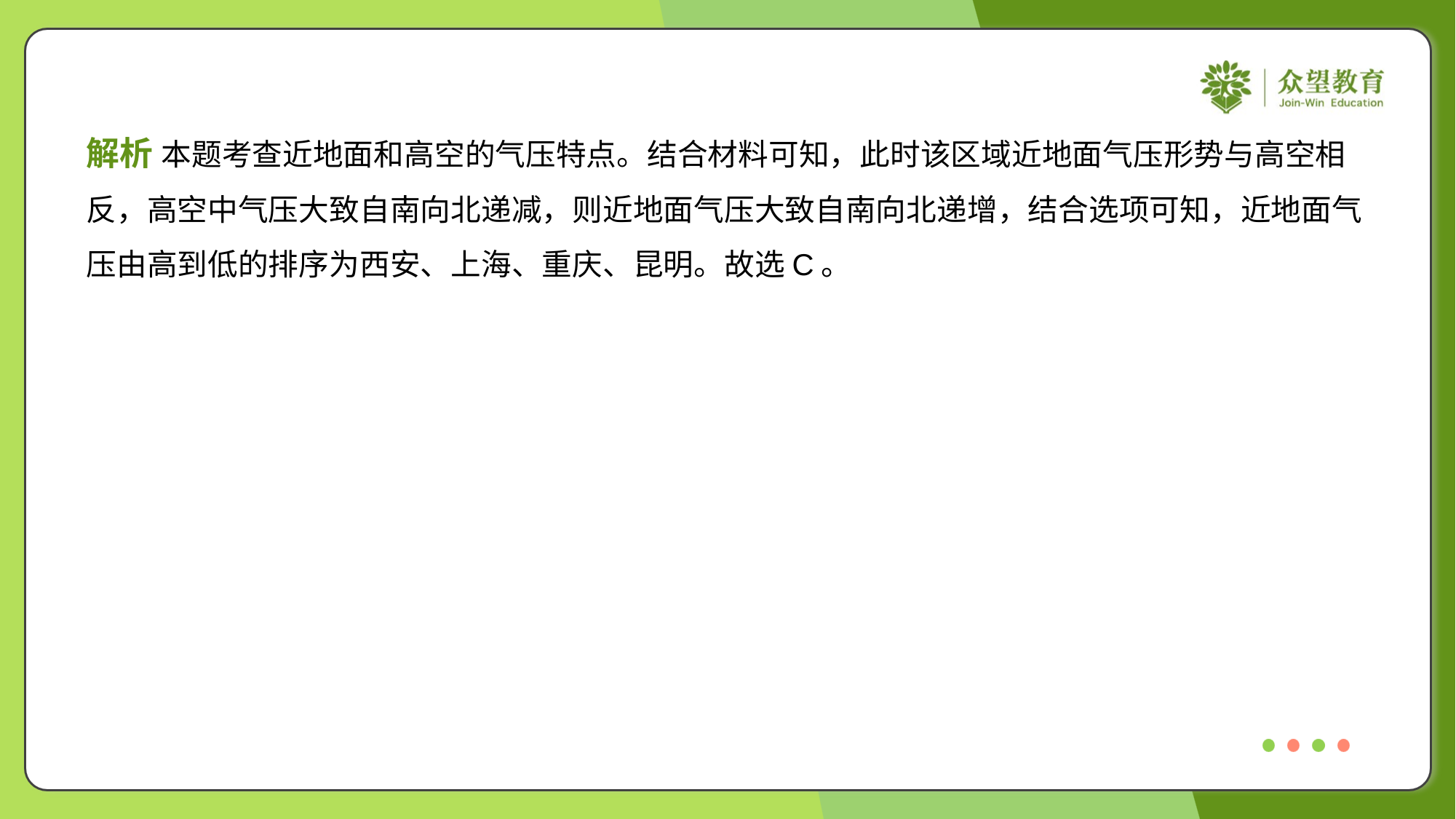

解析 本题考查近地面和高空的气压特点。结合材料可知，此时该区域近地面气压形势与高空相
反，高空中气压大致自南向北递减，则近地面气压大致自南向北递增，结合选项可知，近地面气
压由高到低的排序为西安、上海、重庆、昆明。故选C。